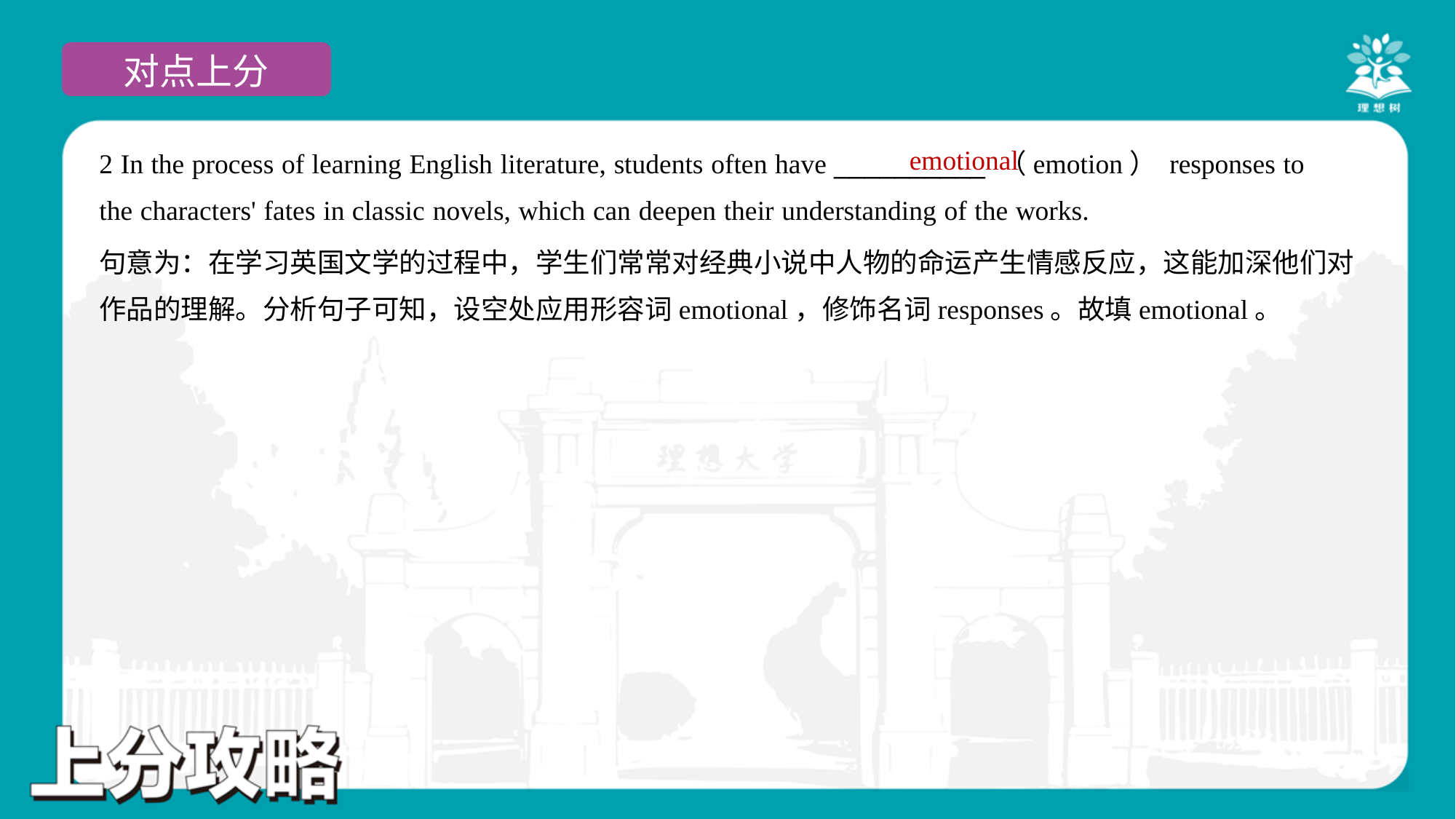

emotional
2 In the process of learning English literature, students often have __________ （emotion） responses to
the characters' fates in classic novels, which can deepen their understanding of the works.
句意为：在学习英国文学的过程中，学生们常常对经典小说中人物的命运产生情感反应，这能加深他们对
作品的理解。分析句子可知，设空处应用形容词emotional，修饰名词responses。故填emotional。